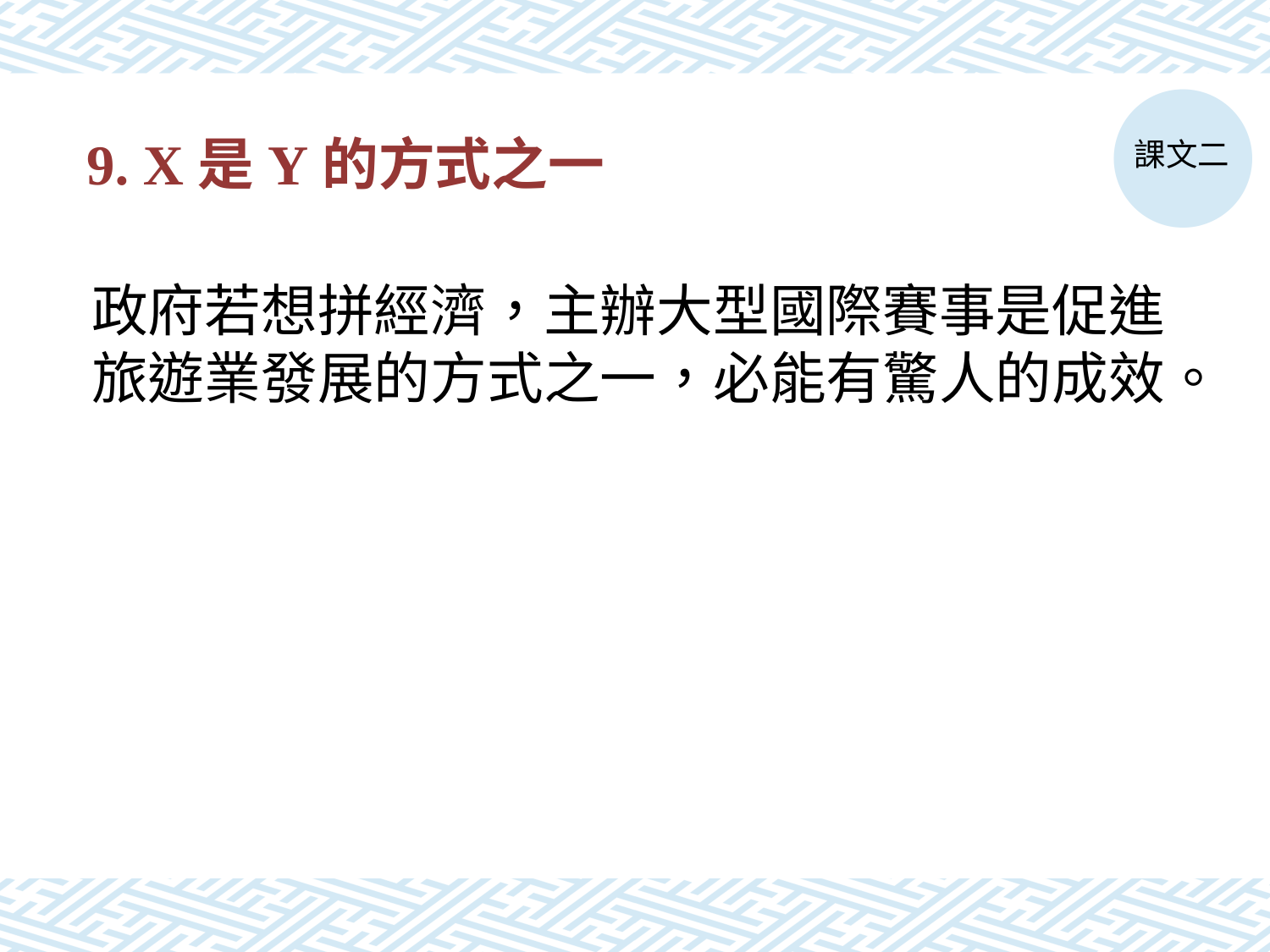

課文二
# 9. X是Y的方式之一
政府若想拼經濟，主辦大型國際賽事是促進旅遊業發展的方式之一，必能有驚人的成效。